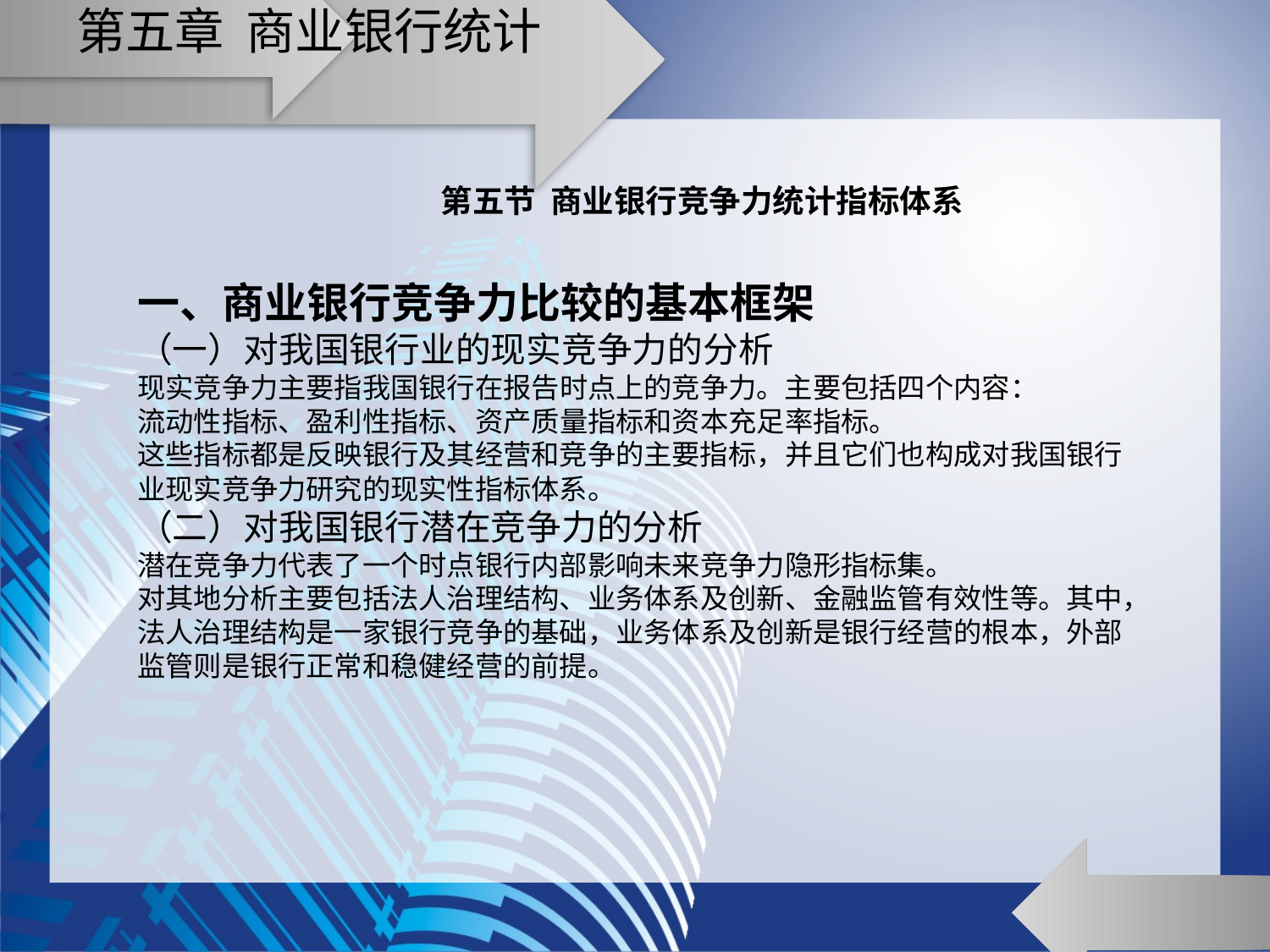

# 第五章  商业银行统计
第五节  商业银行竞争力统计指标体系
一、商业银行竞争力比较的基本框架
（一）对我国银行业的现实竞争力的分析
现实竞争力主要指我国银行在报告时点上的竞争力。主要包括四个内容：
流动性指标、盈利性指标、资产质量指标和资本充足率指标。
这些指标都是反映银行及其经营和竞争的主要指标，并且它们也构成对我国银行业现实竞争力研究的现实性指标体系。
（二）对我国银行潜在竞争力的分析
潜在竞争力代表了一个时点银行内部影响未来竞争力隐形指标集。
对其地分析主要包括法人治理结构、业务体系及创新、金融监管有效性等。其中，法人治理结构是一家银行竞争的基础，业务体系及创新是银行经营的根本，外部监管则是银行正常和稳健经营的前提。